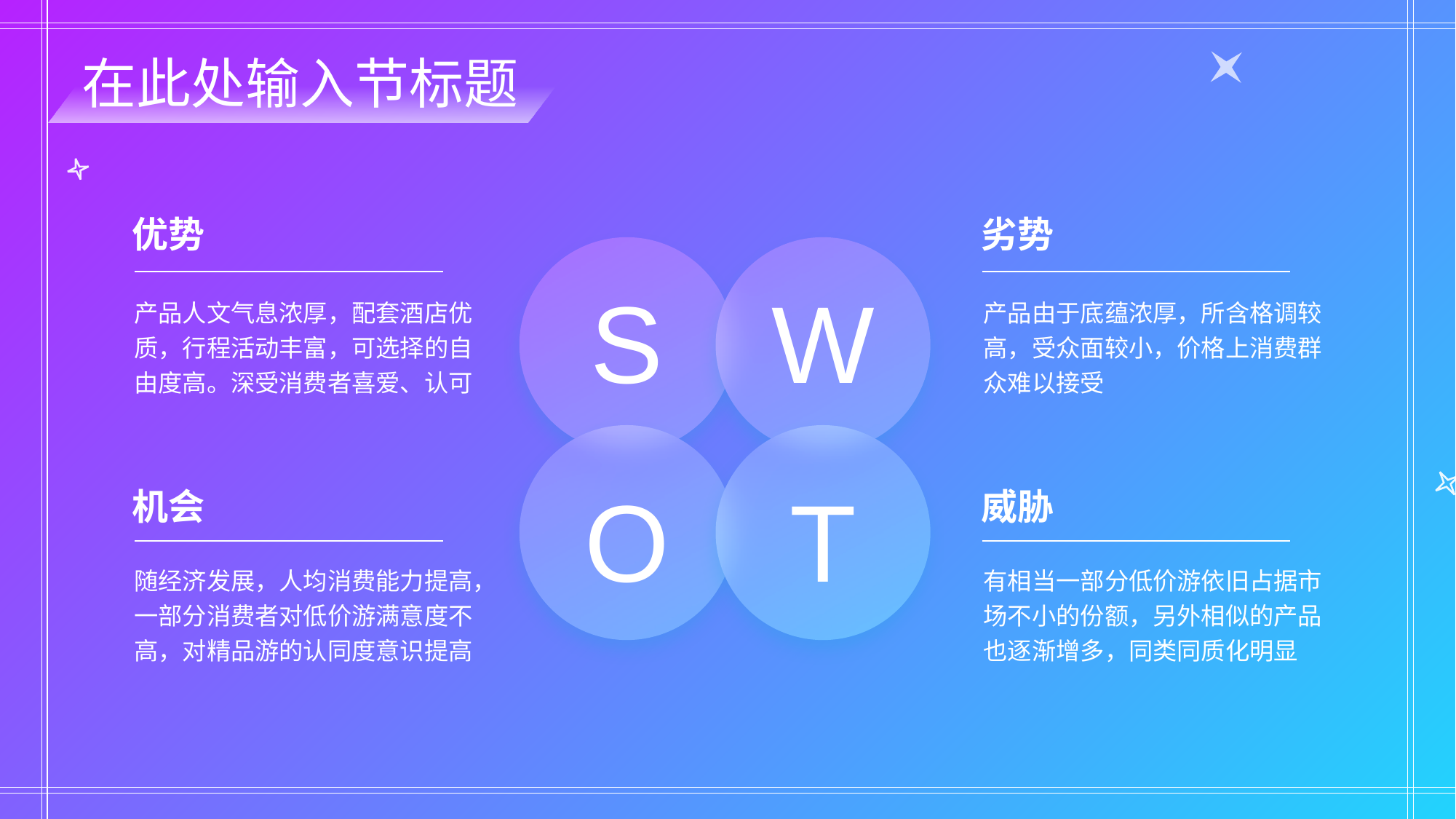

在此处输入节标题
优势
劣势

S
W
产品人文气息浓厚，配套酒店优质，行程活动丰富，可选择的自由度高。深受消费者喜爱、认可
产品由于底蕴浓厚，所含格调较高，受众面较小，价格上消费群众难以接受

O
T
机会
威胁
随经济发展，人均消费能力提高，一部分消费者对低价游满意度不高，对精品游的认同度意识提高
有相当一部分低价游依旧占据市场不小的份额，另外相似的产品也逐渐增多，同类同质化明显